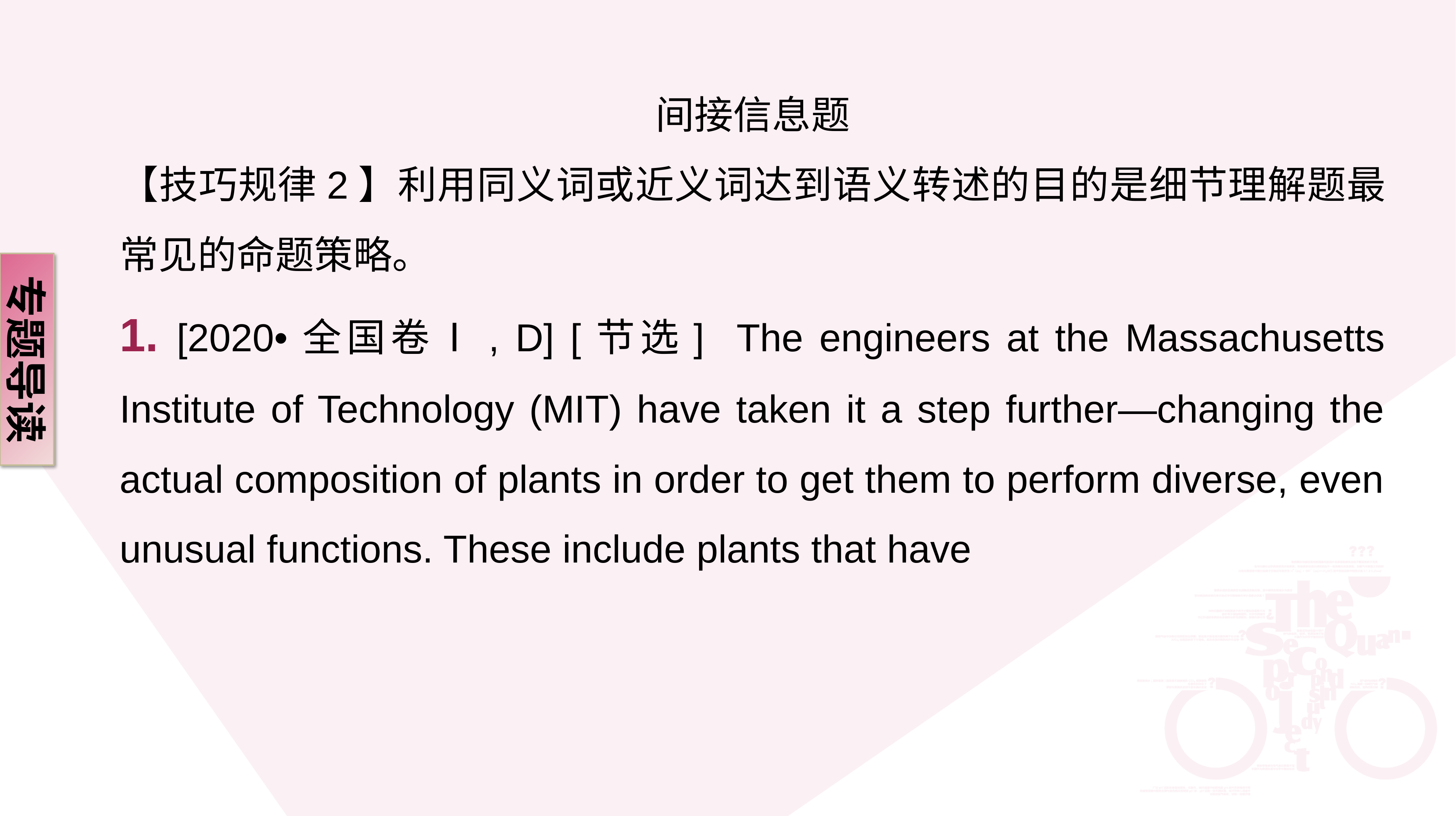

间接信息题
【技巧规律2】利用同义词或近义词达到语义转述的目的是细节理解题最常见的命题策略。
1. [2020•全国卷Ⅰ, D] [节选]  The engineers at the Massachusetts Institute of Technology (MIT) have taken it a step further—changing the actual composition of plants in order to get them to perform diverse, even unusual functions. These include plants that have
专题导读